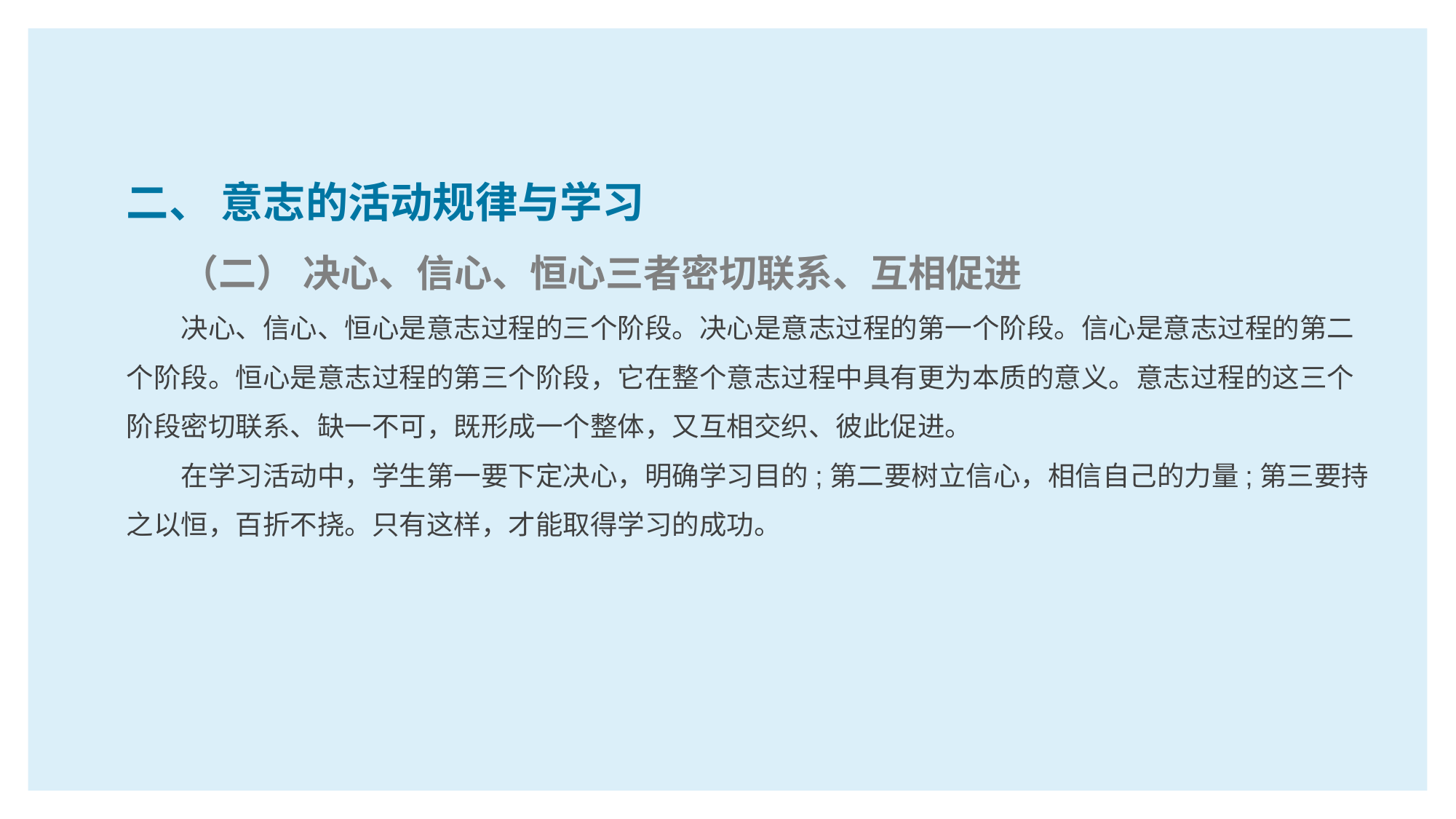

二、 意志的活动规律与学习
（二） 决心、信心、恒心三者密切联系、互相促进
决心、信心、恒心是意志过程的三个阶段。决心是意志过程的第一个阶段。信心是意志过程的第二个阶段。恒心是意志过程的第三个阶段，它在整个意志过程中具有更为本质的意义。意志过程的这三个阶段密切联系、缺一不可，既形成一个整体，又互相交织、彼此促进。
在学习活动中，学生第一要下定决心，明确学习目的;第二要树立信心，相信自己的力量;第三要持之以恒，百折不挠。只有这样，才能取得学习的成功。